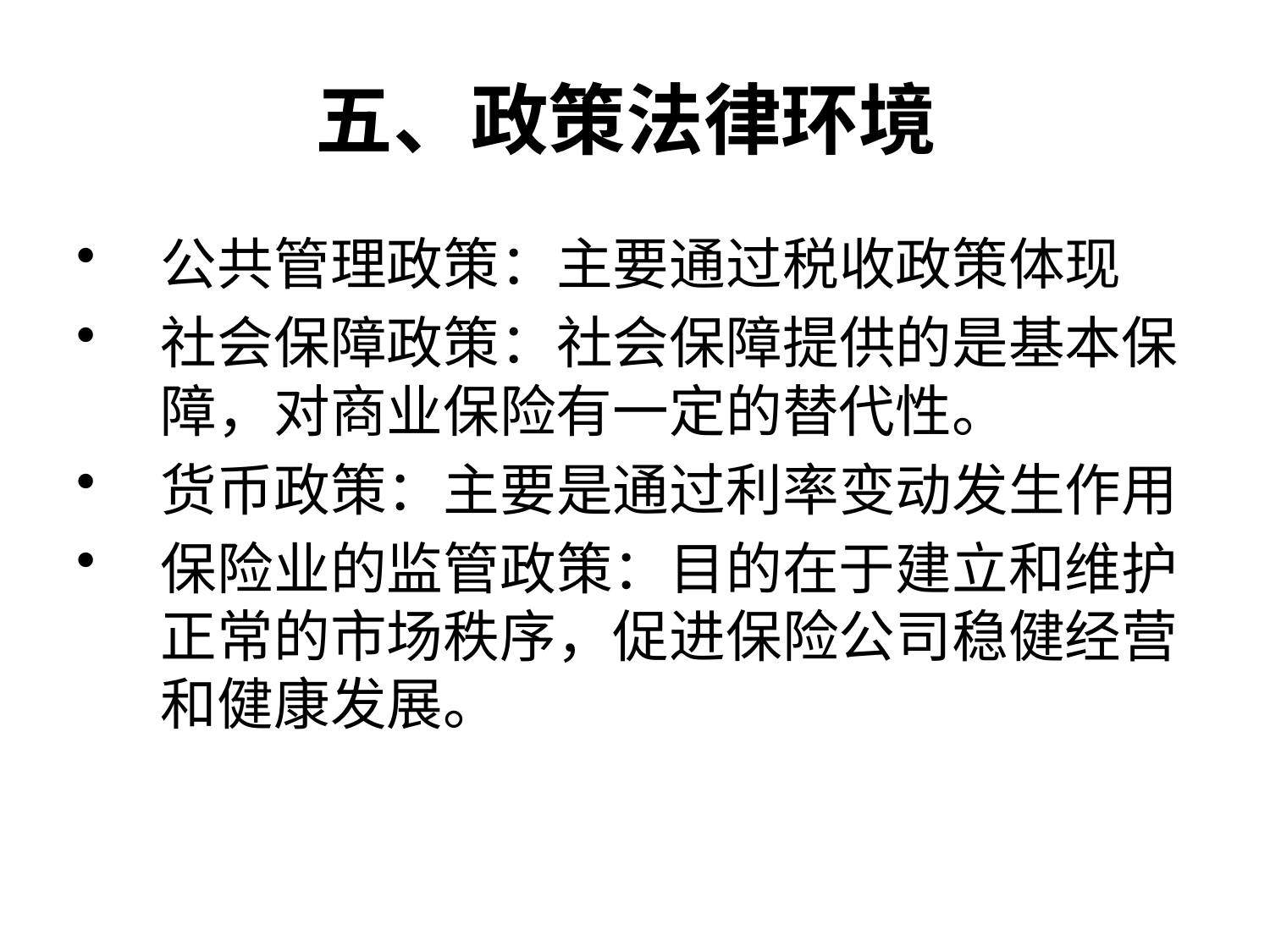

# 五、政策法律环境
公共管理政策：主要通过税收政策体现
社会保障政策：社会保障提供的是基本保障，对商业保险有一定的替代性。
货币政策：主要是通过利率变动发生作用
保险业的监管政策：目的在于建立和维护正常的市场秩序，促进保险公司稳健经营和健康发展。